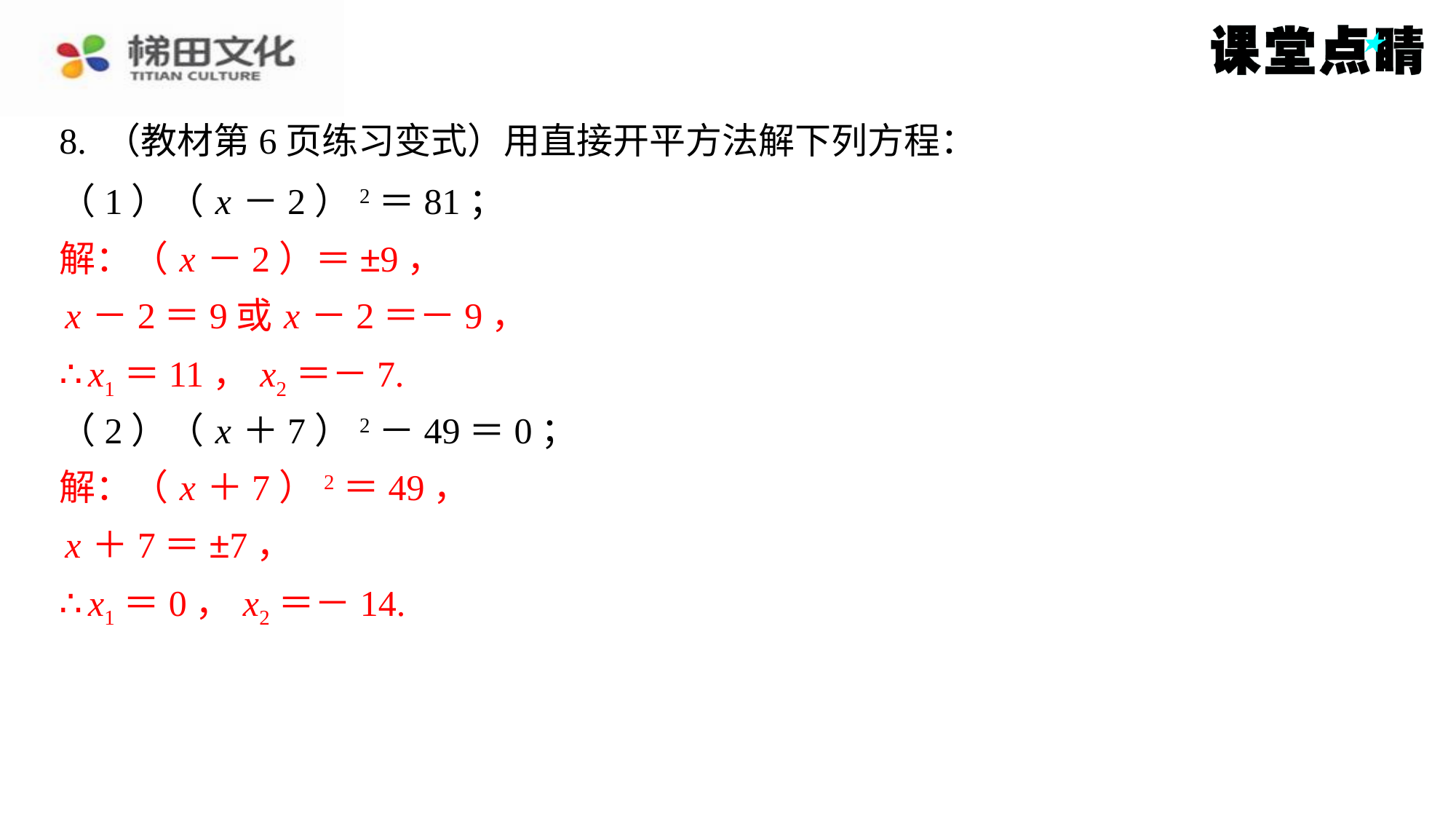

8. （教材第6页练习变式）用直接开平方法解下列方程：
（1）（ x －2）2＝81；
解：（ x －2）＝±9，
解：（ x －2）＝±9，
 x －2＝9或 x －2＝－9，
∴ x1＝11， x2＝－7.
x －2＝9或 x －2＝－9，
∴ x1＝11， x2＝－7.
（2）（ x ＋7）2－49＝0；
解：（ x ＋7）2＝49，
解：（ x ＋7）2＝49，
 x ＋7＝±7，
∴ x1＝0， x2＝－14.
x ＋7＝±7，
∴ x1＝0， x2＝－14.